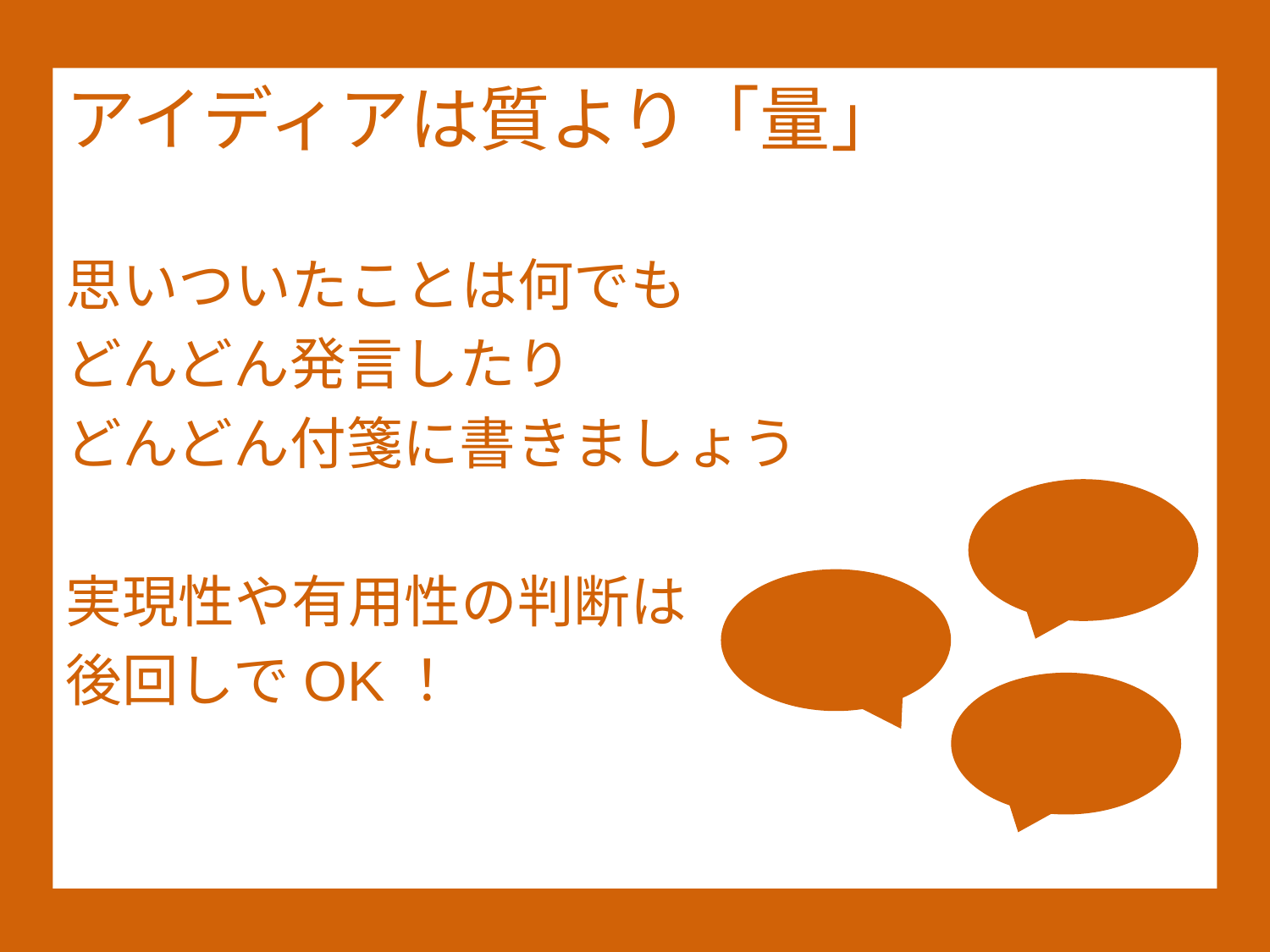

アイディアは質より「量」

思いついたことは何でも
どんどん発言したり
どんどん付箋に書きましょう

実現性や有用性の判断は
後回しでOK！